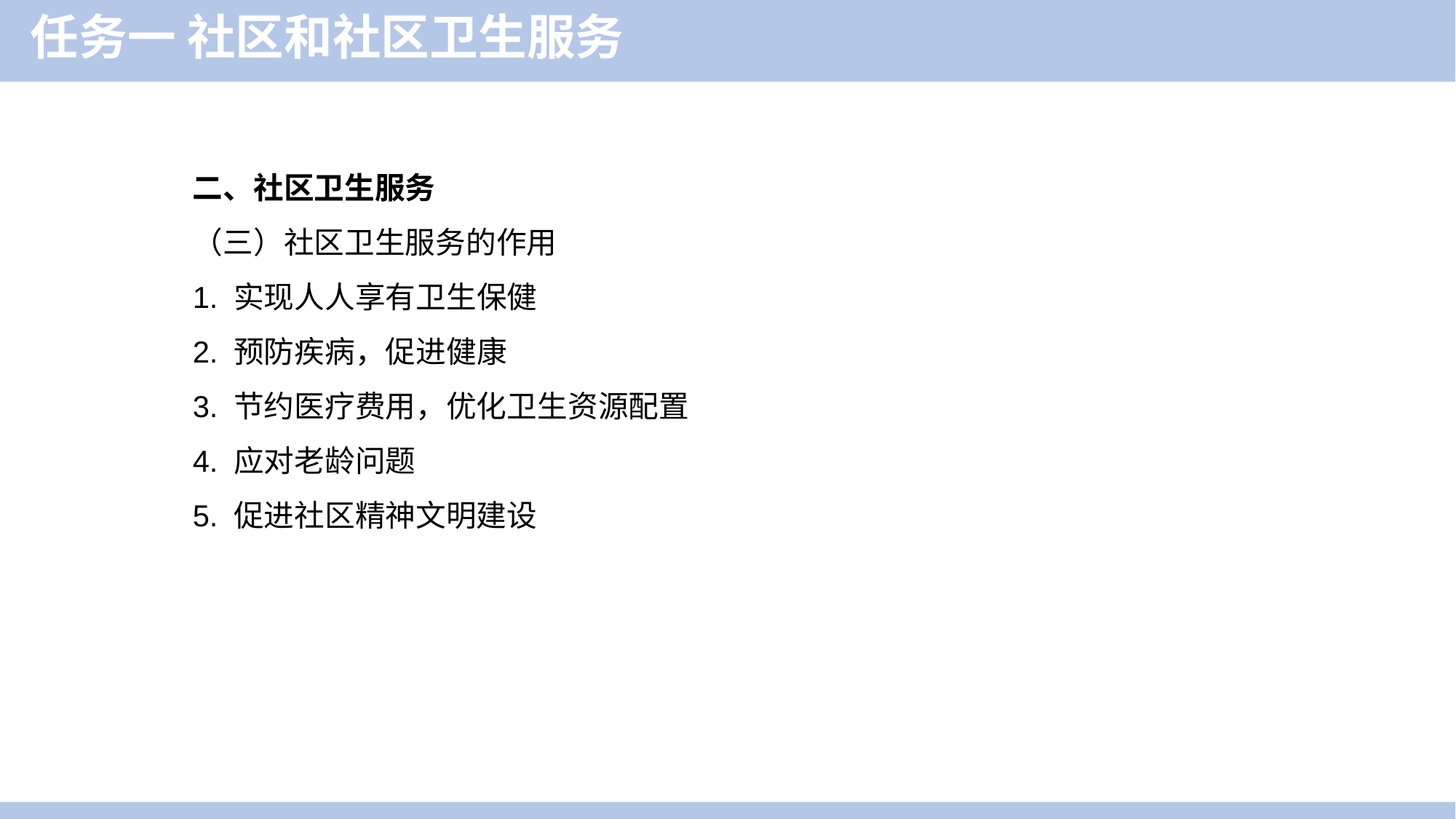

任务一 社区和社区卫生服务
二、社区卫生服务
（三）社区卫生服务的作用
1. 实现人人享有卫生保健
2. 预防疾病，促进健康
3. 节约医疗费用，优化卫生资源配置
4. 应对老龄问题
5. 促进社区精神文明建设